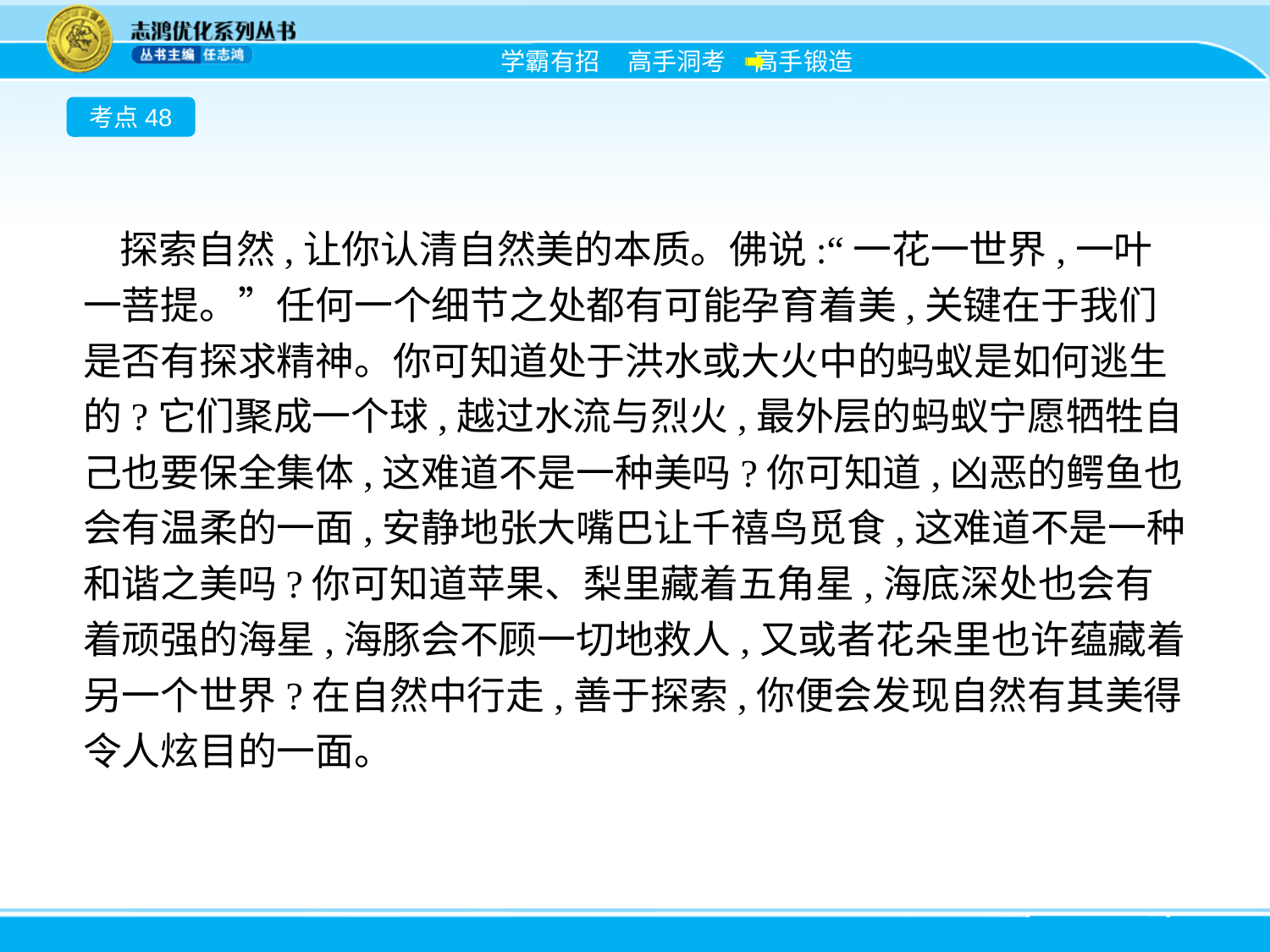

考点48
探索自然,让你认清自然美的本质。佛说:“一花一世界,一叶一菩提。”任何一个细节之处都有可能孕育着美,关键在于我们是否有探求精神。你可知道处于洪水或大火中的蚂蚁是如何逃生的?它们聚成一个球,越过水流与烈火,最外层的蚂蚁宁愿牺牲自己也要保全集体,这难道不是一种美吗?你可知道,凶恶的鳄鱼也会有温柔的一面,安静地张大嘴巴让千禧鸟觅食,这难道不是一种和谐之美吗?你可知道苹果、梨里藏着五角星,海底深处也会有着顽强的海星,海豚会不顾一切地救人,又或者花朵里也许蕴藏着另一个世界?在自然中行走,善于探索,你便会发现自然有其美得令人炫目的一面。